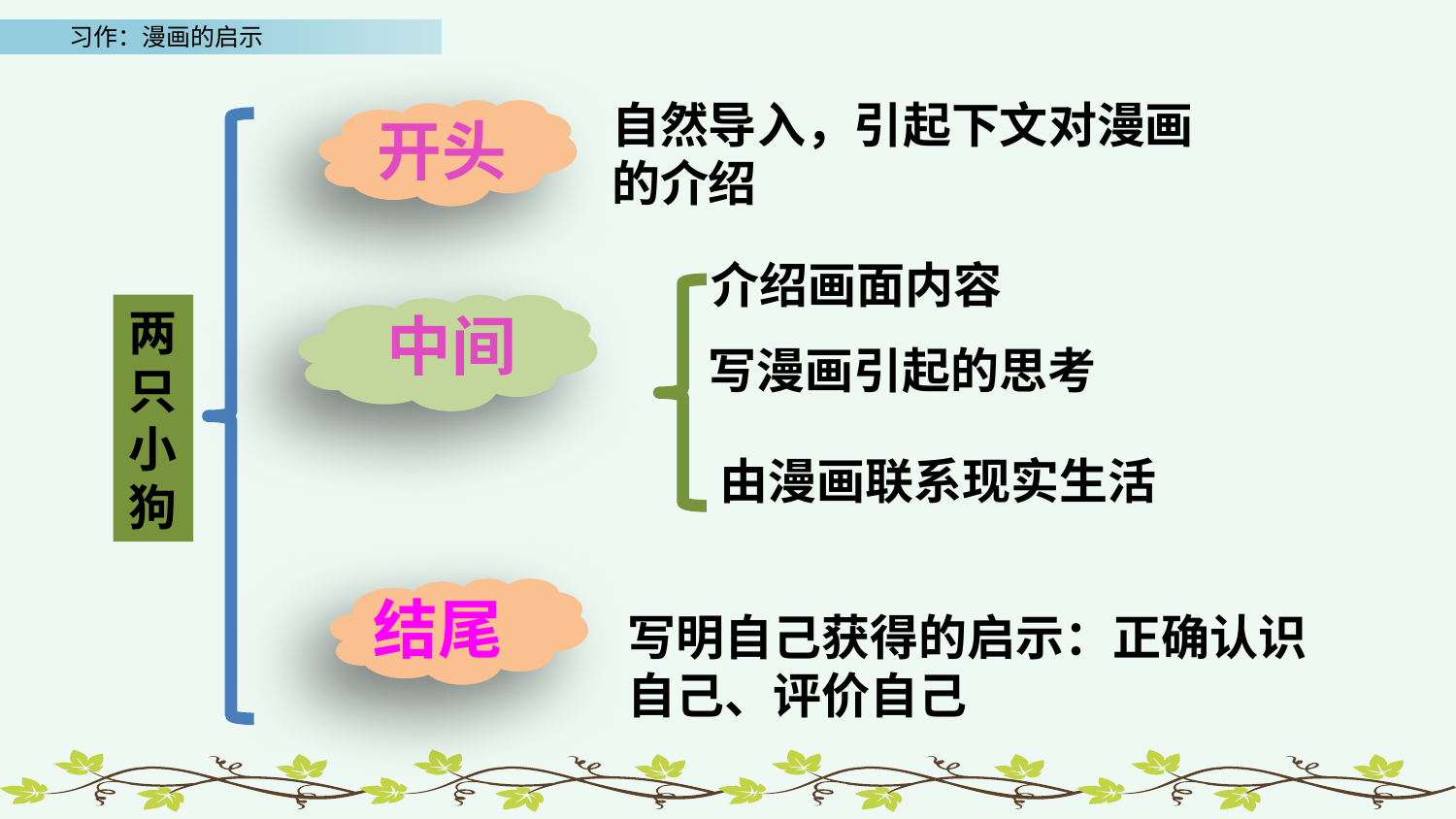

自然导入，引起下文对漫画的介绍

开头

介绍画面内容

两只小狗

中间
写漫画引起的思考
由漫画联系现实生活

结尾
写明自己获得的启示：正确认识自己、评价自己